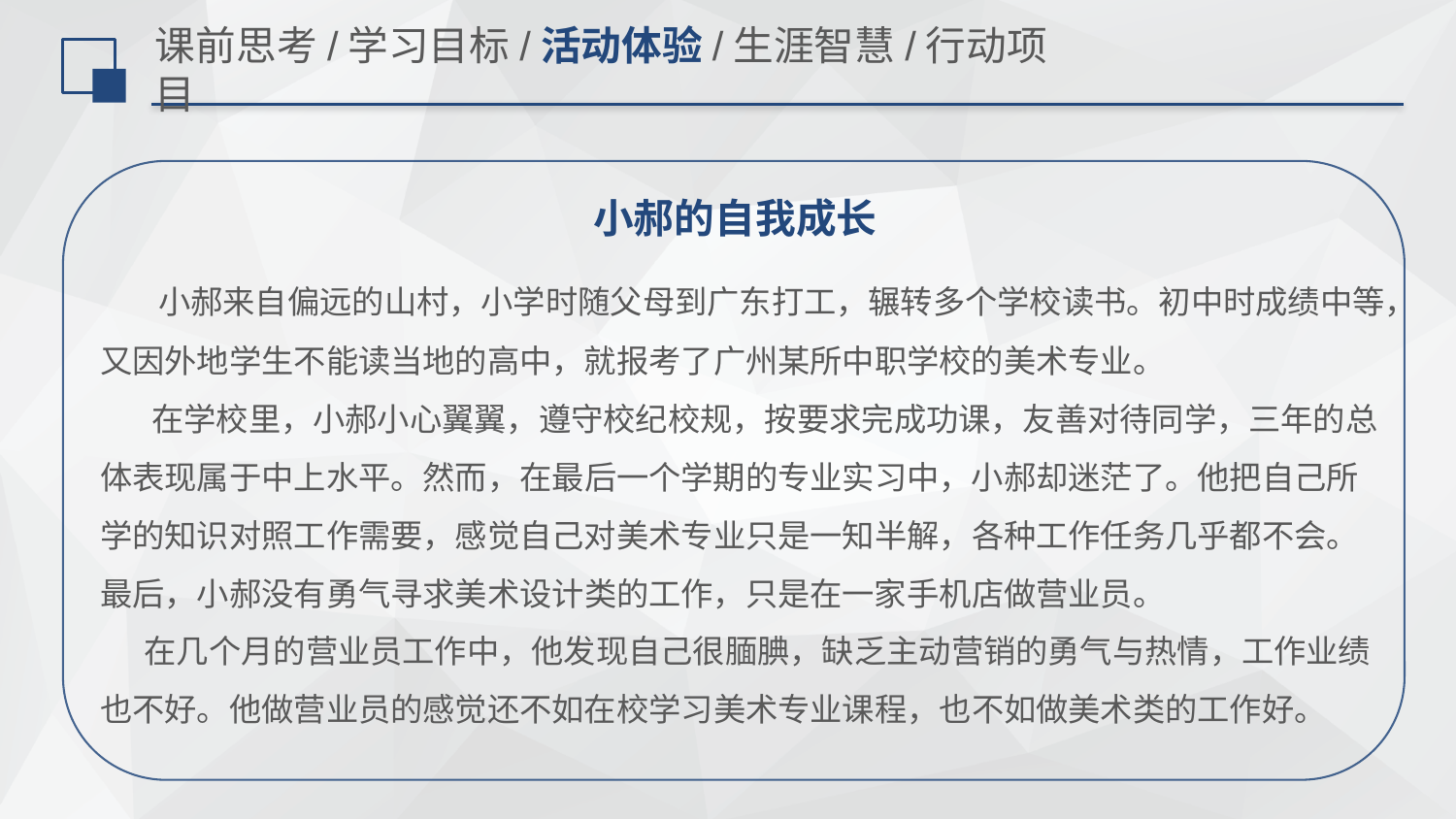

# 课前思考/学习目标/活动体验/生涯智慧/行动项目

小郝的自我成长
      小郝来自偏远的山村，小学时随父母到广东打工，辗转多个学校读书。初中时成绩中等，又因外地学生不能读当地的高中，就报考了广州某所中职学校的美术专业。
      在学校里，小郝小心翼翼，遵守校纪校规，按要求完成功课，友善对待同学，三年的总体表现属于中上水平。然而，在最后一个学期的专业实习中，小郝却迷茫了。他把自己所学的知识对照工作需要，感觉自己对美术专业只是一知半解，各种工作任务几乎都不会。最后，小郝没有勇气寻求美术设计类的工作，只是在一家手机店做营业员。
     在几个月的营业员工作中，他发现自己很腼腆，缺乏主动营销的勇气与热情，工作业绩也不好。他做营业员的感觉还不如在校学习美术专业课程，也不如做美术类的工作好。